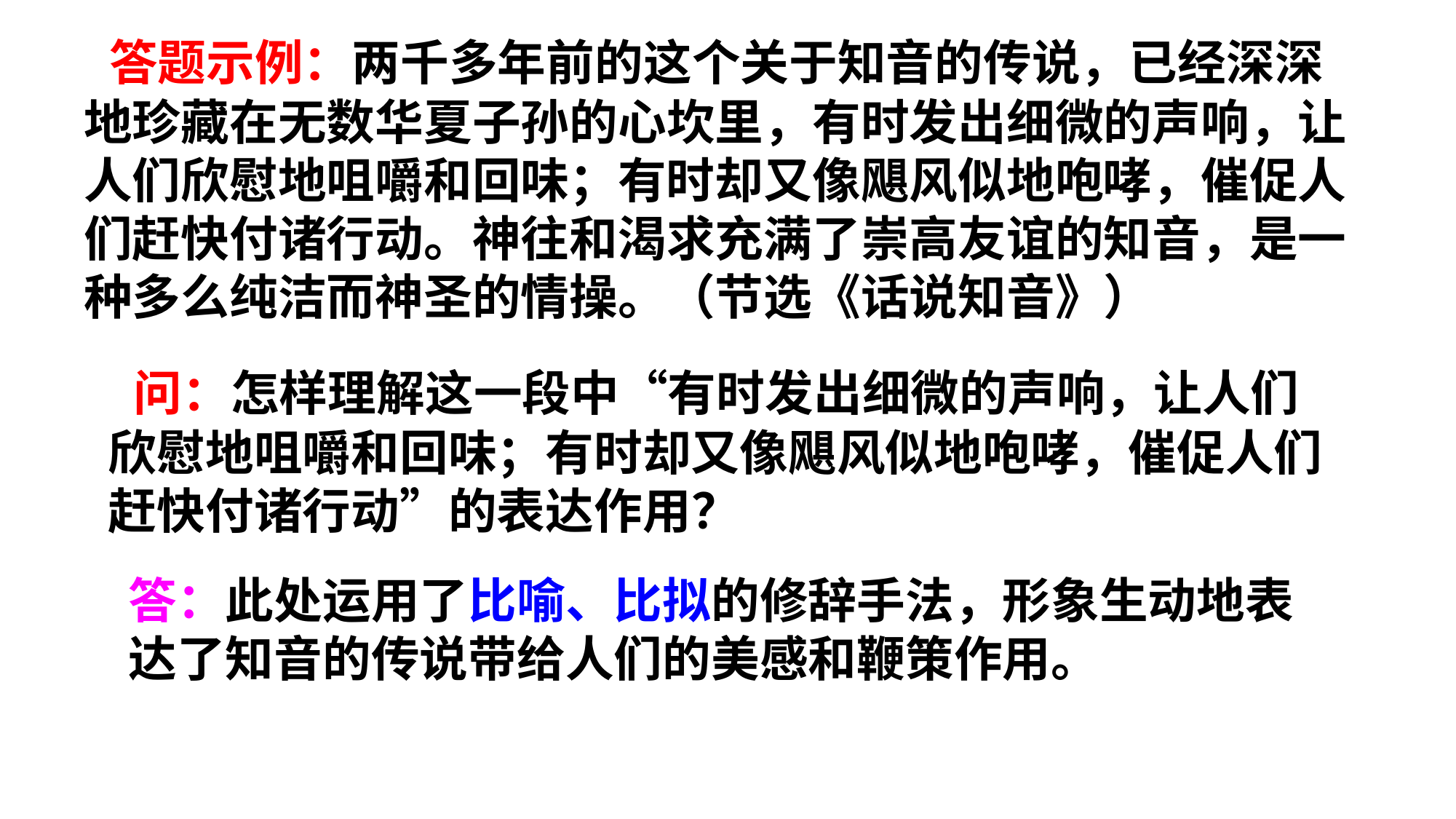

答题示例：两千多年前的这个关于知音的传说，已经深深地珍藏在无数华夏子孙的心坎里，有时发出细微的声响，让人们欣慰地咀嚼和回味；有时却又像飓风似地咆哮，催促人们赶快付诸行动。神往和渴求充满了崇高友谊的知音，是一种多么纯洁而神圣的情操。（节选《话说知音》）
 问：怎样理解这一段中“有时发出细微的声响，让人们欣慰地咀嚼和回味；有时却又像飓风似地咆哮，催促人们赶快付诸行动”的表达作用？
答：此处运用了比喻、比拟的修辞手法，形象生动地表达了知音的传说带给人们的美感和鞭策作用。